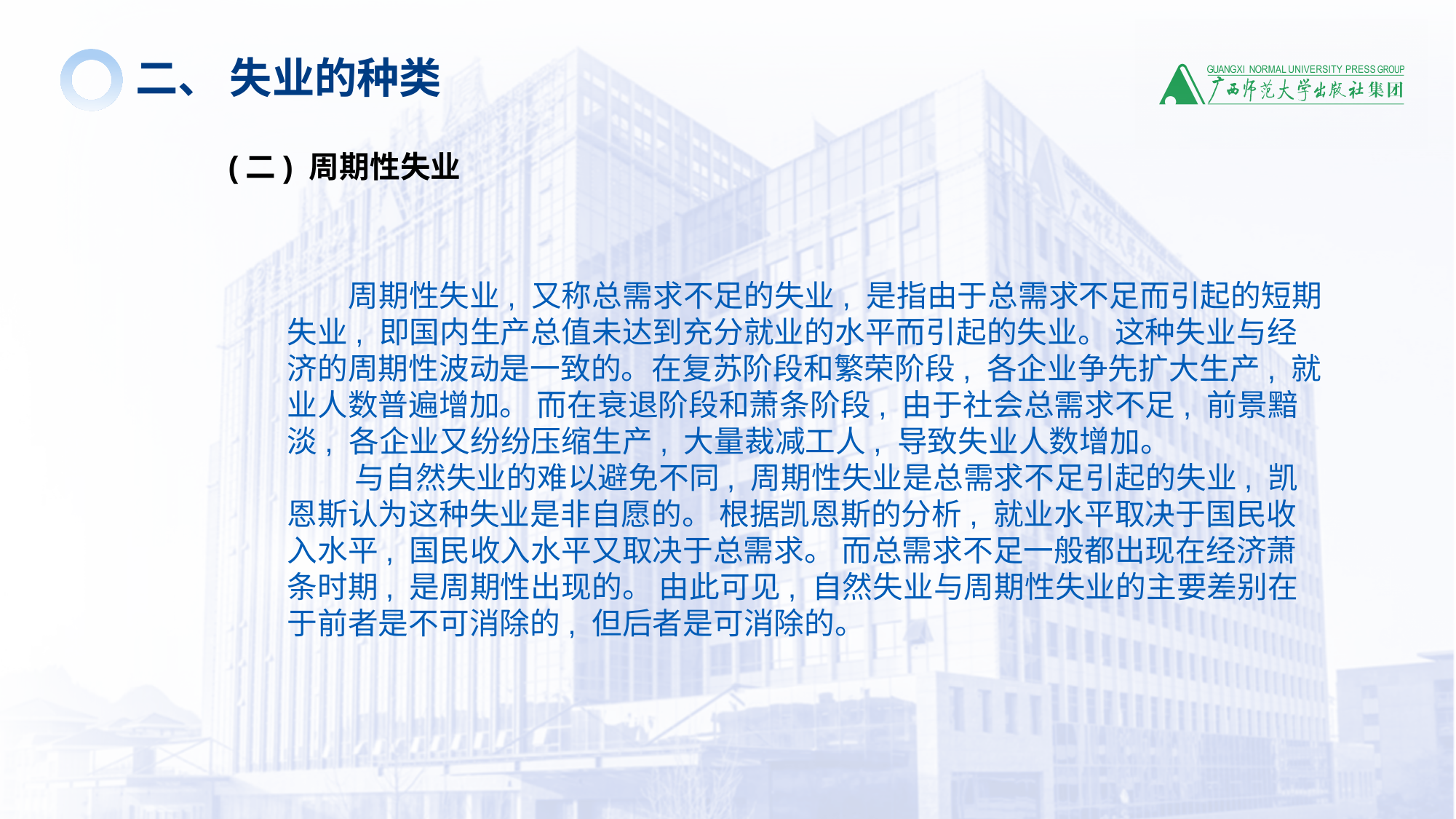

二、 失业的种类

(二) 周期性失业
        周期性失业, 又称总需求不足的失业, 是指由于总需求不足而引起的短期失业, 即国内生产总值未达到充分就业的水平而引起的失业。 这种失业与经济的周期性波动是一致的。在复苏阶段和繁荣阶段, 各企业争先扩大生产, 就业人数普遍增加。 而在衰退阶段和萧条阶段, 由于社会总需求不足, 前景黯淡, 各企业又纷纷压缩生产, 大量裁减工人, 导致失业人数增加。
         与自然失业的难以避免不同, 周期性失业是总需求不足引起的失业, 凯恩斯认为这种失业是非自愿的。 根据凯恩斯的分析, 就业水平取决于国民收入水平, 国民收入水平又取决于总需求。 而总需求不足一般都出现在经济萧条时期, 是周期性出现的。 由此可见, 自然失业与周期性失业的主要差别在于前者是不可消除的, 但后者是可消除的。